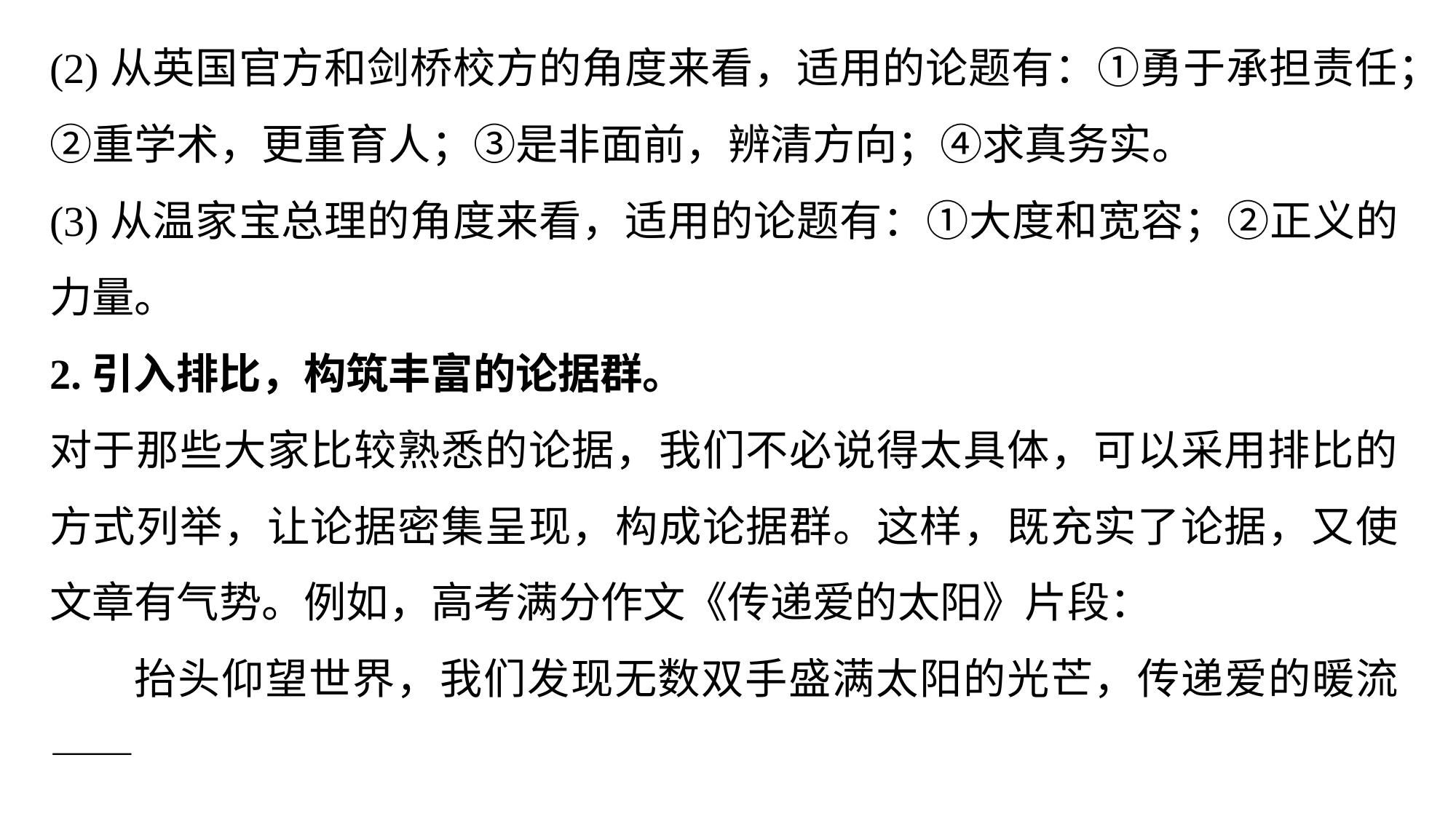

(2)从英国官方和剑桥校方的角度来看，适用的论题有：①勇于承担责任；②重学术，更重育人；③是非面前，辨清方向；④求真务实。
(3)从温家宝总理的角度来看，适用的论题有：①大度和宽容；②正义的力量。
2.引入排比，构筑丰富的论据群。
对于那些大家比较熟悉的论据，我们不必说得太具体，可以采用排比的方式列举，让论据密集呈现，构成论据群。这样，既充实了论据，又使文章有气势。例如，高考满分作文《传递爱的太阳》片段：
抬头仰望世界，我们发现无数双手盛满太阳的光芒，传递爱的暖流——